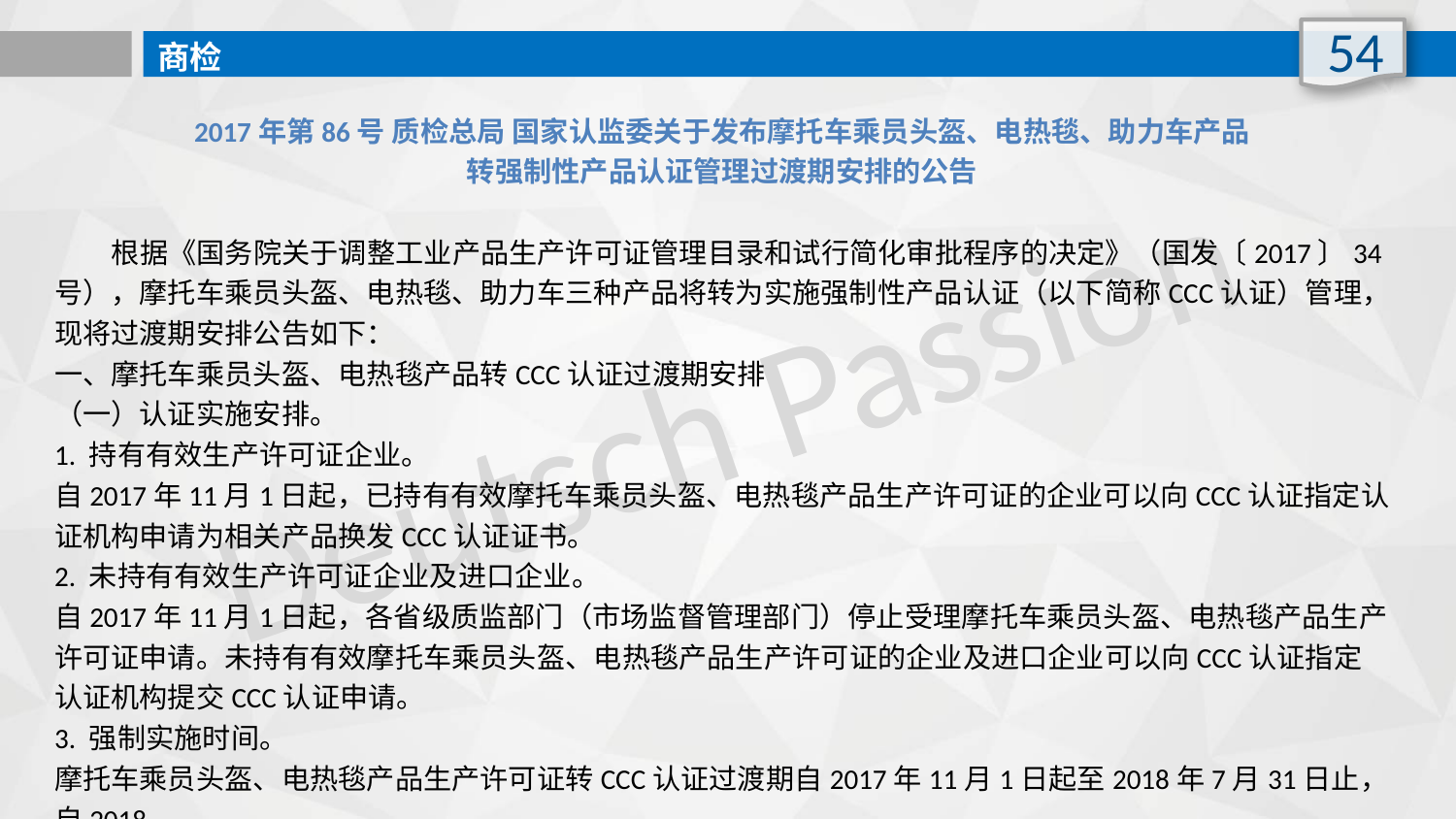

54

商检

2017年第86号 质检总局 国家认监委关于发布摩托车乘员头盔、电热毯、助力车产品
转强制性产品认证管理过渡期安排的公告

        根据《国务院关于调整工业产品生产许可证管理目录和试行简化审批程序的决定》（国发〔2017〕34号），摩托车乘员头盔、电热毯、助力车三种产品将转为实施强制性产品认证（以下简称CCC认证）管理，现将过渡期安排公告如下：
一、摩托车乘员头盔、电热毯产品转CCC认证过渡期安排
（一）认证实施安排。
1. 持有有效生产许可证企业。
自2017年11月1日起，已持有有效摩托车乘员头盔、电热毯产品生产许可证的企业可以向CCC认证指定认证机构申请为相关产品换发CCC认证证书。
2. 未持有有效生产许可证企业及进口企业。
自2017年11月1日起，各省级质监部门（市场监督管理部门）停止受理摩托车乘员头盔、电热毯产品生产许可证申请。未持有有效摩托车乘员头盔、电热毯产品生产许可证的企业及进口企业可以向CCC认证指定认证机构提交CCC认证申请。
3. 强制实施时间。
摩托车乘员头盔、电热毯产品生产许可证转CCC认证过渡期自2017年11月1日起至2018年7月31日止，自2018
Deutsch Passion